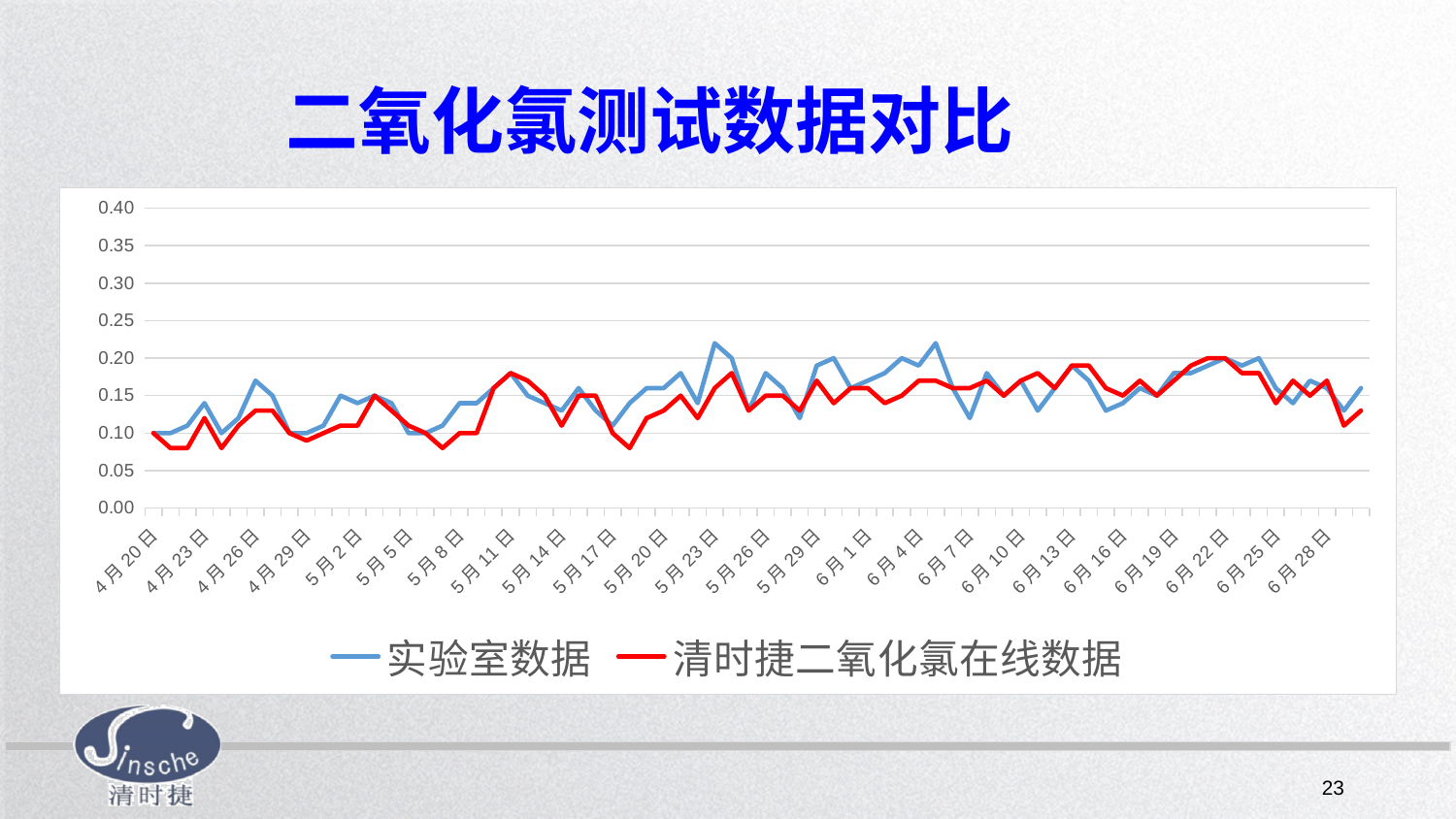

二氧化氯测试数据对比

### Chart

| Category | 实验室数据 | 清时捷二氧化氯在线数据 |
|---|---|---|
| 42845 | 0.1 | 0.1 |
| 42846 | 0.1 | 0.08 |
| 42847 | 0.11 | 0.08 |
| 42848 | 0.14 | 0.12 |
| 42849 | 0.1 | 0.08 |
| 42850 | 0.12 | 0.11 |
| 42851 | 0.17 | 0.13 |
| 42852 | 0.15 | 0.13 |
| 42853 | 0.1 | 0.1 |
| 42854 | 0.1 | 0.09 |
| 42855 | 0.11 | 0.1 |
| 42856 | 0.15 | 0.11 |
| 42857 | 0.14 | 0.11 |
| 42858 | 0.15 | 0.15 |
| 42859 | 0.14 | 0.13 |
| 42860 | 0.1 | 0.11 |
| 42861 | 0.1 | 0.1 |
| 42862 | 0.11 | 0.08 |
| 42863 | 0.14 | 0.1 |
| 42864 | 0.14 | 0.1 |
| 42865 | 0.16 | 0.16 |
| 42866 | 0.18 | 0.18 |
| 42867 | 0.15 | 0.17 |
| 42868 | 0.14 | 0.15 |
| 42869 | 0.13 | 0.11 |
| 42870 | 0.16 | 0.15 |
| 42871 | 0.13 | 0.15 |
| 42872 | 0.11 | 0.1 |
| 42873 | 0.14 | 0.08 |
| 42874 | 0.16 | 0.12 |
| 42875 | 0.16 | 0.13 |
| 42876 | 0.18 | 0.15 |
| 42877 | 0.14 | 0.12 |
| 42878 | 0.22 | 0.16 |
| 42879 | 0.2 | 0.18 |
| 42880 | 0.13 | 0.13 |
| 42881 | 0.18 | 0.15 |
| 42882 | 0.16 | 0.15 |
| 42883 | 0.12 | 0.13 |
| 42884 | 0.19 | 0.17 |
| 42885 | 0.2 | 0.14 |
| 42886 | 0.16 | 0.16 |
| 42887 | 0.17 | 0.16 |
| 42888 | 0.18 | 0.14 |
| 42889 | 0.2 | 0.15 |
| 42890 | 0.19 | 0.17 |
| 42891 | 0.22 | 0.17 |
| 42892 | 0.16 | 0.16 |
| 42893 | 0.12 | 0.16 |
| 42894 | 0.18 | 0.17 |
| 42895 | 0.15 | 0.15 |
| 42896 | 0.17 | 0.17 |
| 42897 | 0.13 | 0.18 |
| 42898 | 0.16 | 0.16 |
| 42899 | 0.19 | 0.19 |
| 42900 | 0.17 | 0.19 |
| 42901 | 0.13 | 0.16 |
| 42902 | 0.14 | 0.15 |
| 42903 | 0.16 | 0.17 |
| 42904 | 0.15 | 0.15 |
| 42905 | 0.18 | 0.17 |
| 42906 | 0.18 | 0.19 |
| 42907 | 0.19 | 0.2 |
| 42908 | 0.2 | 0.2 |
| 42909 | 0.19 | 0.18 |
| 42910 | 0.2 | 0.18 |
| 42911 | 0.16 | 0.14 |
| 42912 | 0.14 | 0.17 |
| 42913 | 0.17 | 0.15 |
| 42914 | 0.16 | 0.17 |
| 42915 | 0.13 | 0.11 |
| 42916 | 0.16 | 0.13 |